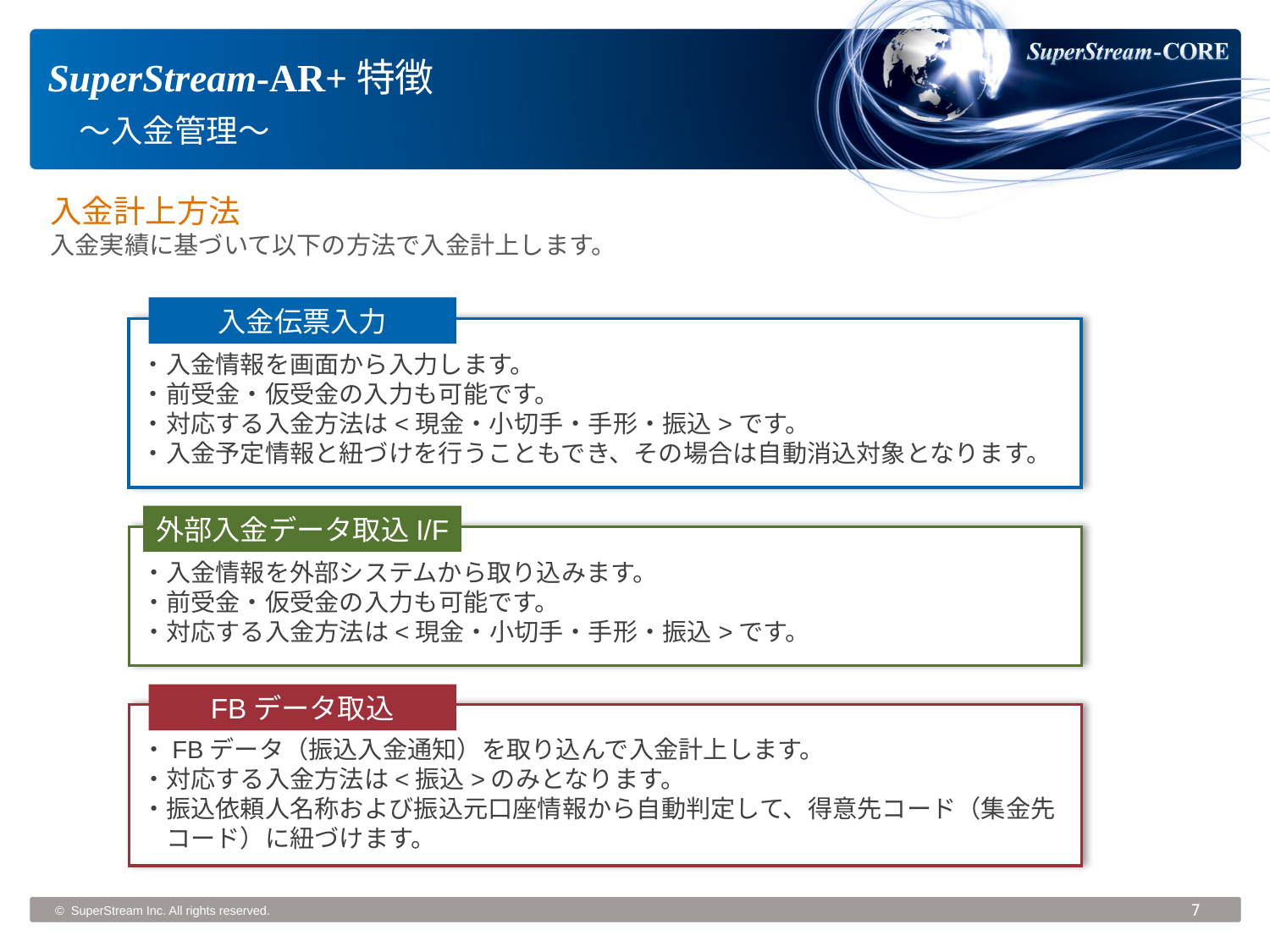

SuperStream-AR+特徴
　～入金管理～
入金計上方法
入金実績に基づいて以下の方法で入金計上します。
入金伝票入力
・入金情報を画面から入力します。
・前受金・仮受金の入力も可能です。
・対応する入金方法は<現金・小切手・手形・振込>です。
・入金予定情報と紐づけを行うこともでき、その場合は自動消込対象となります。
外部入金データ取込I/F
・入金情報を外部システムから取り込みます。
・前受金・仮受金の入力も可能です。
・対応する入金方法は<現金・小切手・手形・振込>です。
FBデータ取込
・FBデータ（振込入金通知）を取り込んで入金計上します。
・対応する入金方法は<振込>のみとなります。
・振込依頼人名称および振込元口座情報から自動判定して、得意先コード（集金先
　コード）に紐づけます。
©  SuperStream Inc. All rights reserved.
7